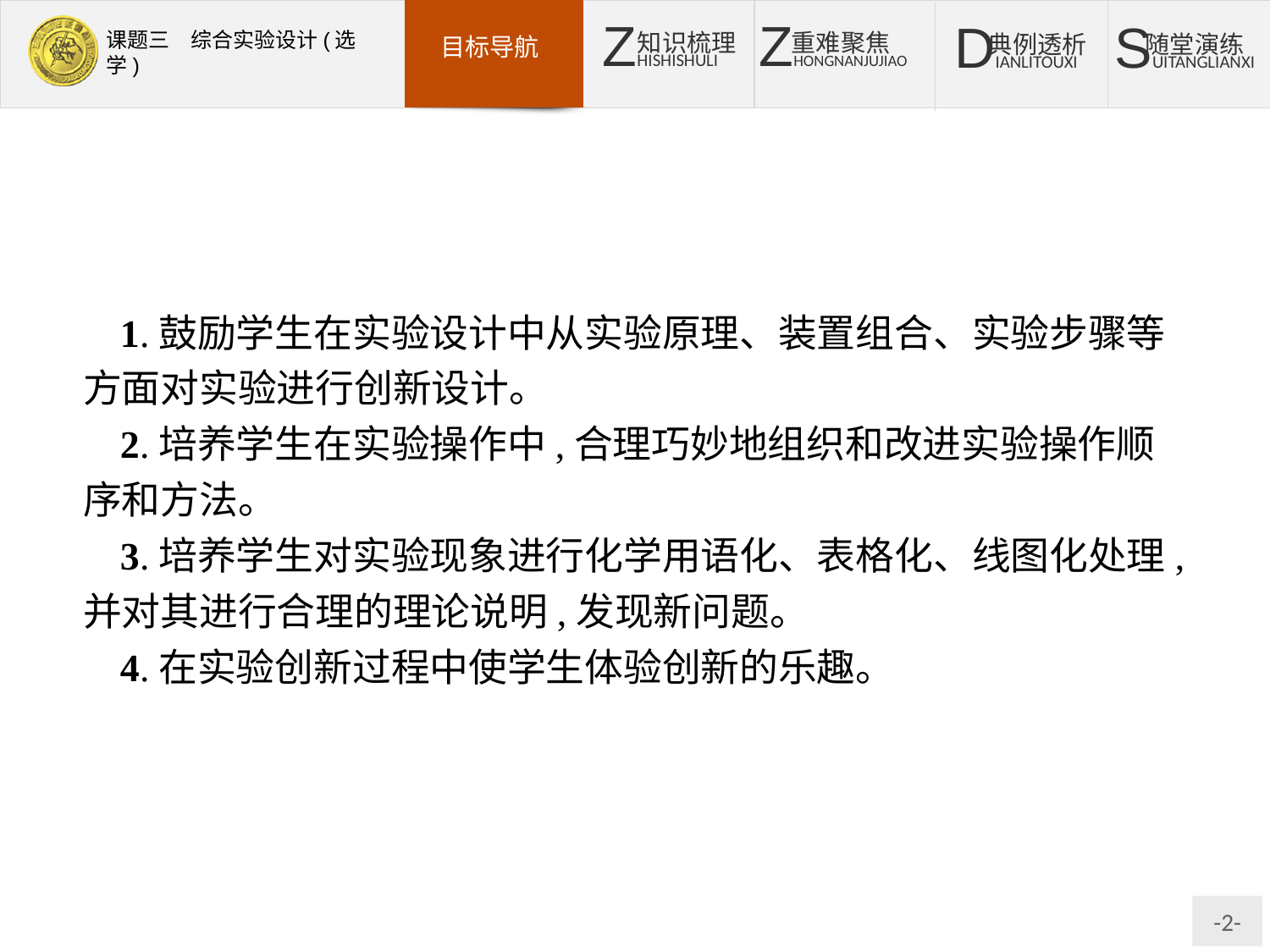

1.鼓励学生在实验设计中从实验原理、装置组合、实验步骤等方面对实验进行创新设计。
2.培养学生在实验操作中,合理巧妙地组织和改进实验操作顺序和方法。
3.培养学生对实验现象进行化学用语化、表格化、线图化处理,并对其进行合理的理论说明,发现新问题。
4.在实验创新过程中使学生体验创新的乐趣。